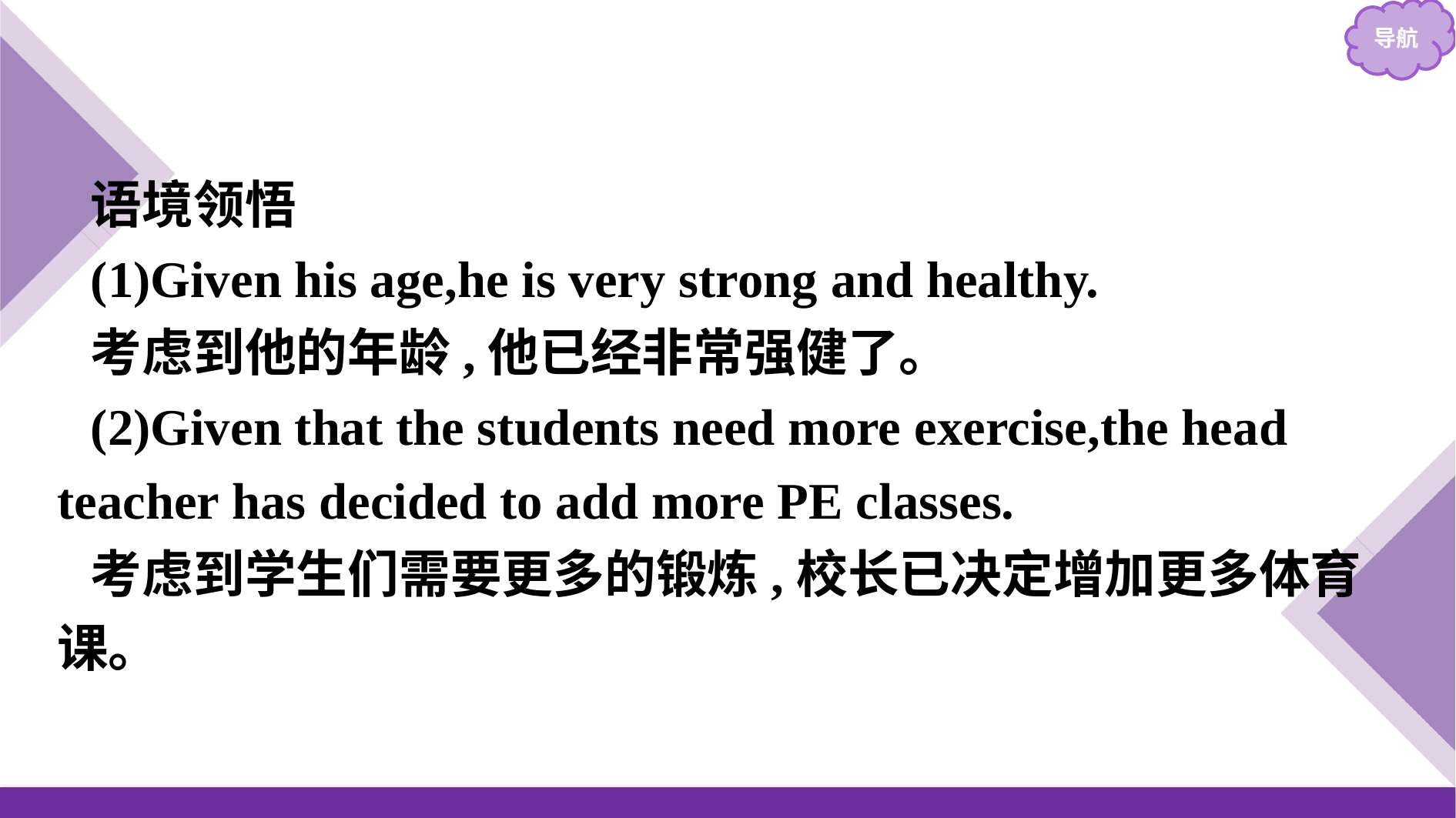

语境领悟
(1)Given his age,he is very strong and healthy.
考虑到他的年龄,他已经非常强健了。
(2)Given that the students need more exercise,the head teacher has decided to add more PE classes.
考虑到学生们需要更多的锻炼,校长已决定增加更多体育课。